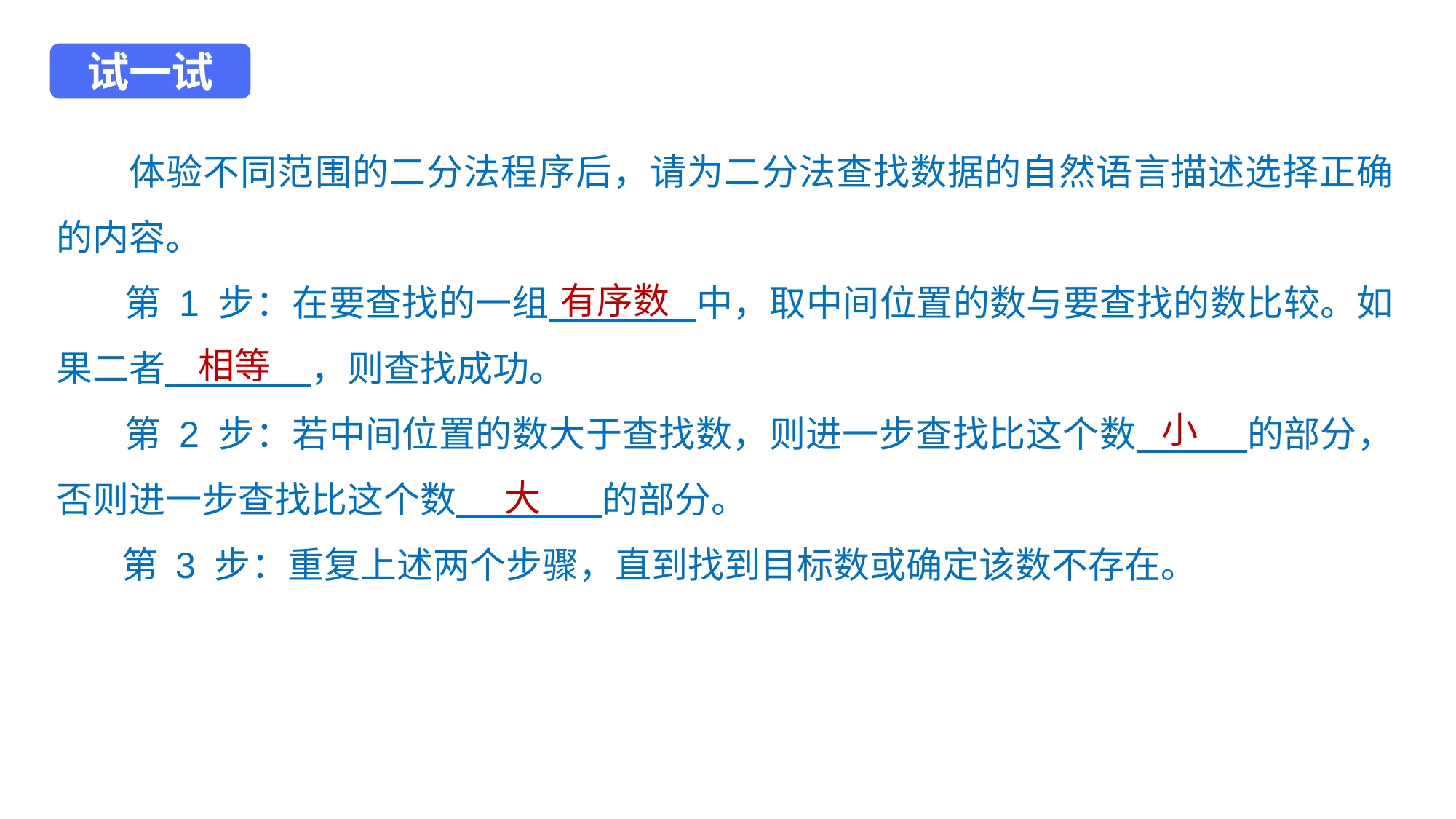

试一试
       体验不同范围的二分法程序后，请为二分法查找数据的自然语言描述选择正确的内容。
       第 1 步：在要查找的一组　　　　中，取中间位置的数与要查找的数比较。如果二者　　　　，则查找成功。
       第 2 步：若中间位置的数大于查找数，则进一步查找比这个数             的部分，否则进一步查找比这个数　　　　的部分。
       第 3 步：重复上述两个步骤，直到找到目标数或确定该数不存在。

有序数
相等
小
大